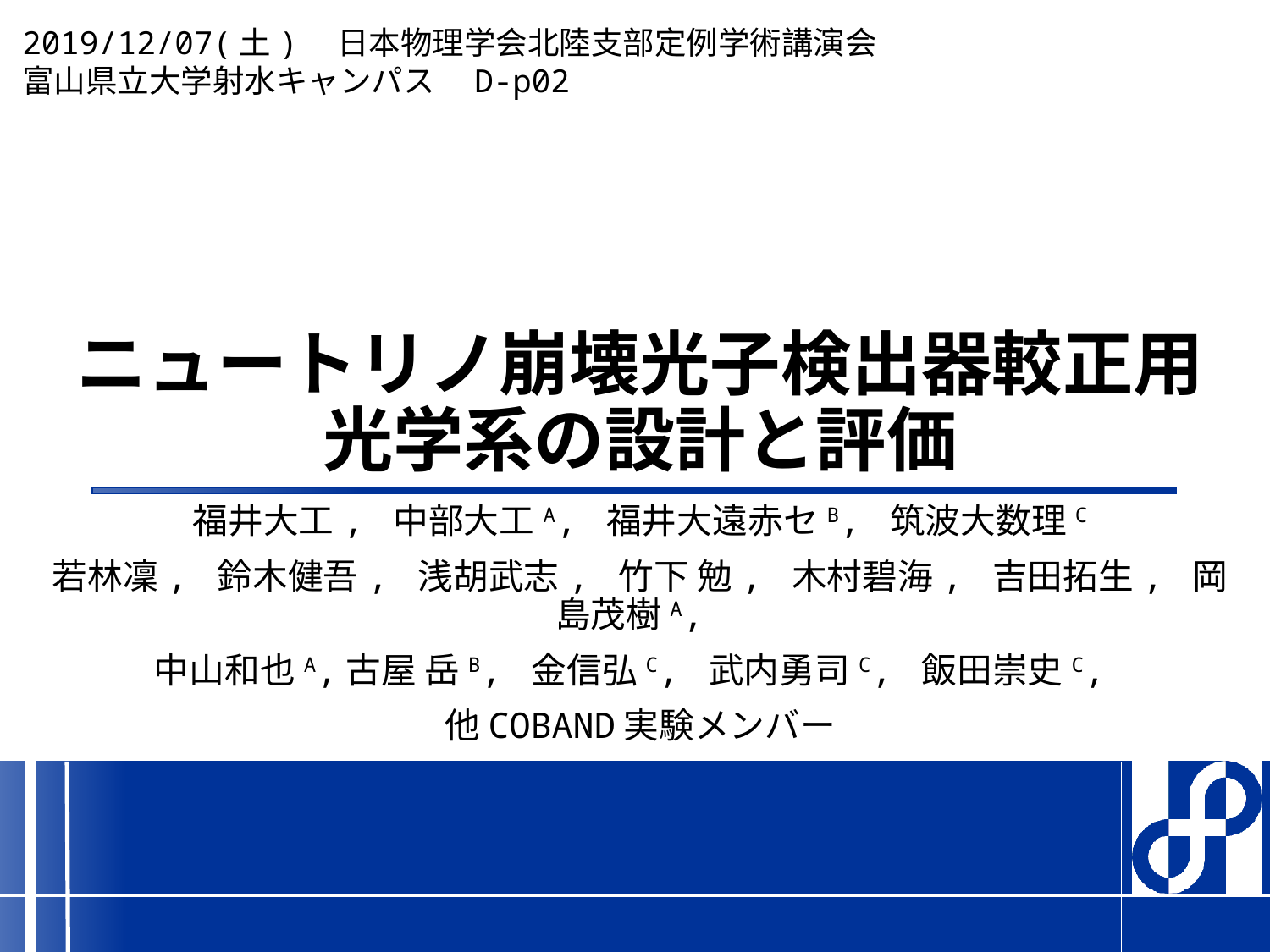

2019/12/07(土)　日本物理学会北陸支部定例学術講演会
富山県立大学射水キャンパス　D-p02
# ニュートリノ崩壊光子検出器較正用 光学系の設計と評価
福井大工­, 中部大工A, 福井大遠赤セB, 筑波大数理C
若林凜, 鈴木健吾, 浅胡武志, 竹下 勉, 木村碧海, 吉田拓生, 岡島茂樹A,
中山和也A,古屋 岳B, 金信弘C, 武内勇司C, 飯田崇史C,
他COBAND実験メンバー